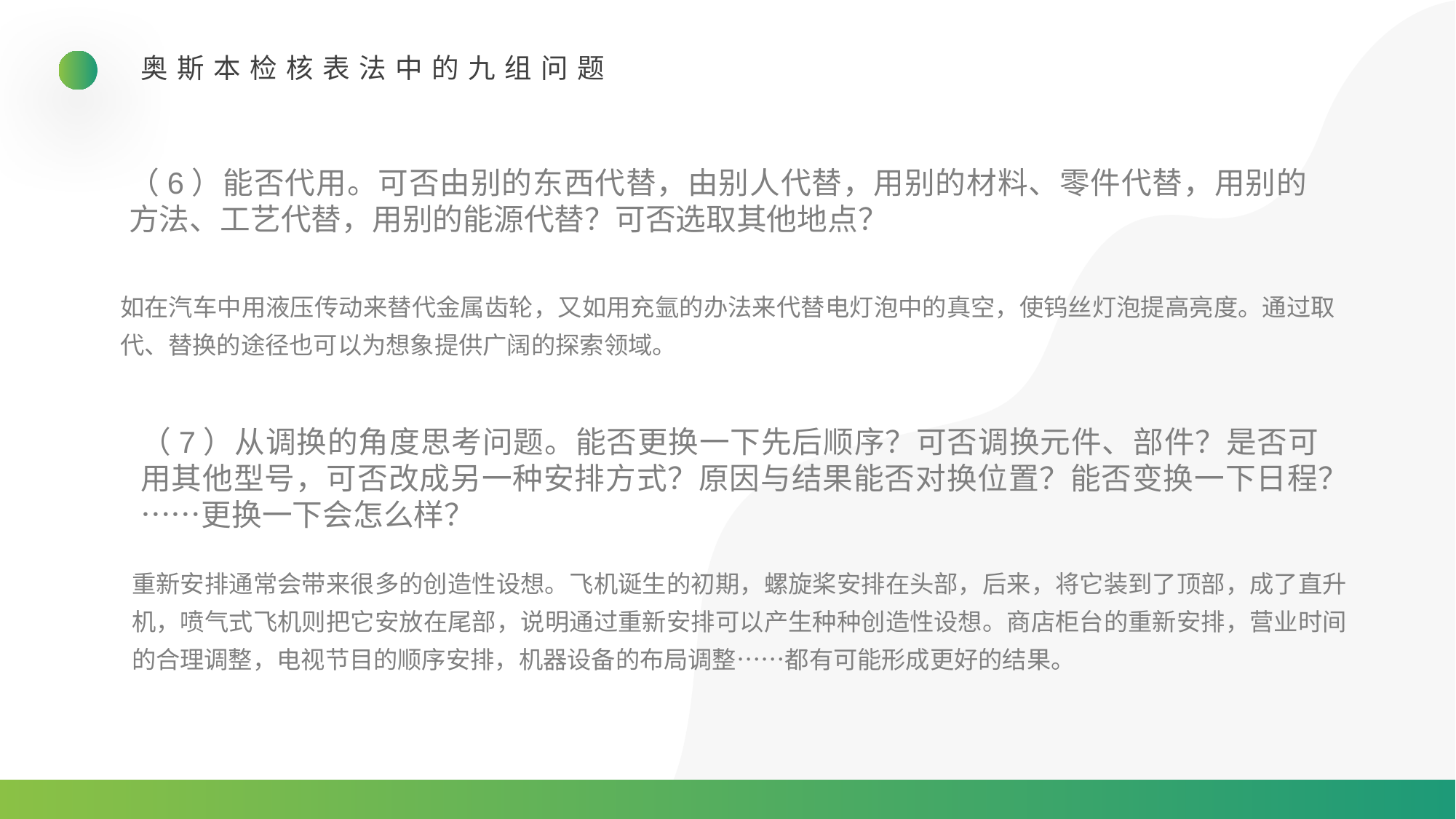

奥斯本检核表法中的九组问题
（6）能否代用。可否由别的东西代替，由别人代替，用别的材料、零件代替，用别的方法、工艺代替，用别的能源代替？可否选取其他地点？
如在汽车中用液压传动来替代金属齿轮，又如用充氩的办法来代替电灯泡中的真空，使钨丝灯泡提高亮度。通过取代、替换的途径也可以为想象提供广阔的探索领域。
（7）从调换的角度思考问题。能否更换一下先后顺序？可否调换元件、部件？是否可用其他型号，可否改成另一种安排方式？原因与结果能否对换位置？能否变换一下日程？……更换一下会怎么样？
重新安排通常会带来很多的创造性设想。飞机诞生的初期，螺旋桨安排在头部，后来，将它装到了顶部，成了直升机，喷气式飞机则把它安放在尾部，说明通过重新安排可以产生种种创造性设想。商店柜台的重新安排，营业时间的合理调整，电视节目的顺序安排，机器设备的布局调整……都有可能形成更好的结果。